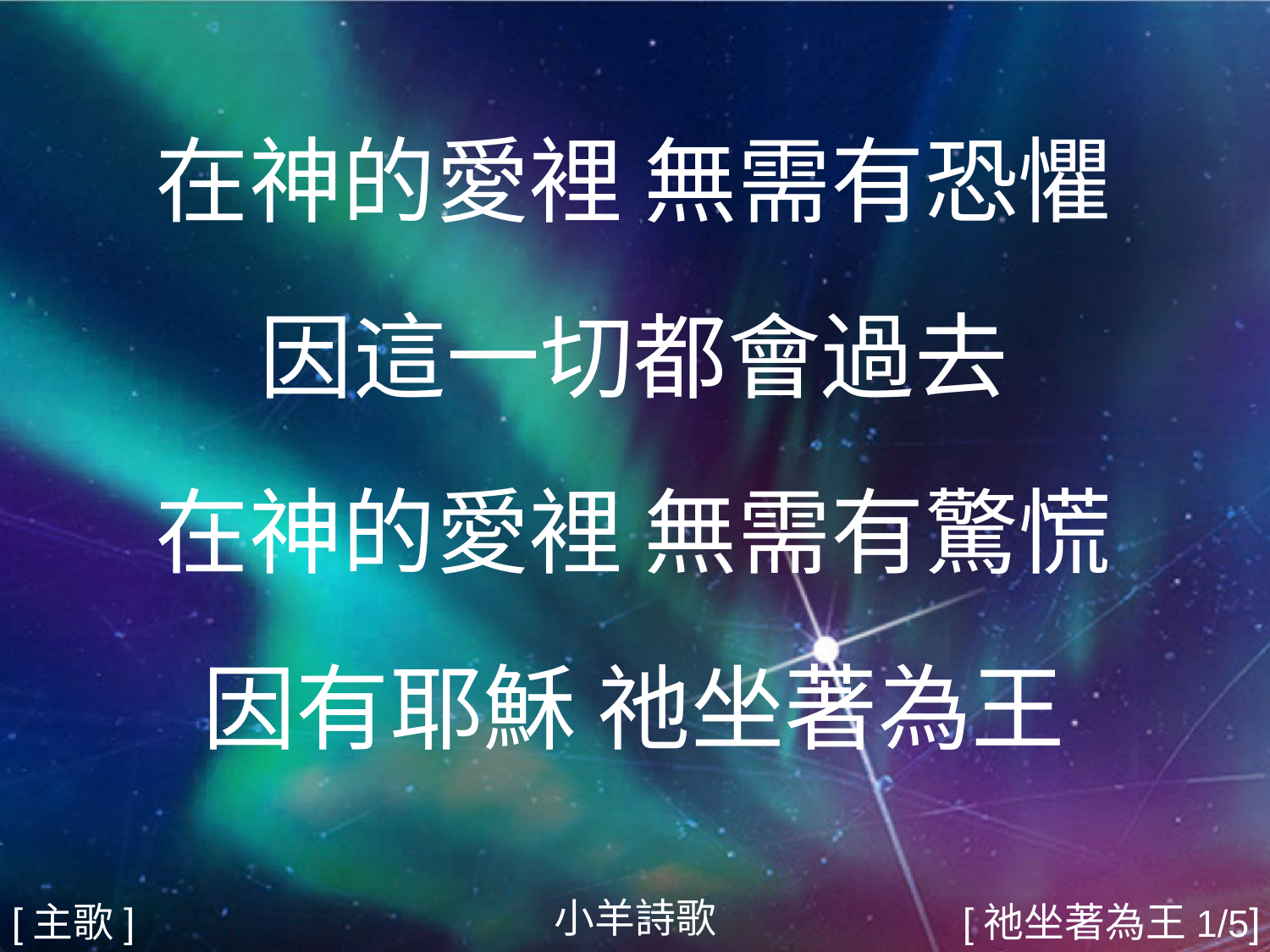

在神的愛裡 無需有恐懼

因這一切都會過去

在神的愛裡 無需有驚慌

因有耶穌 祂坐著為王
#

小羊詩歌
[主歌]
[祂坐著為王1/5]